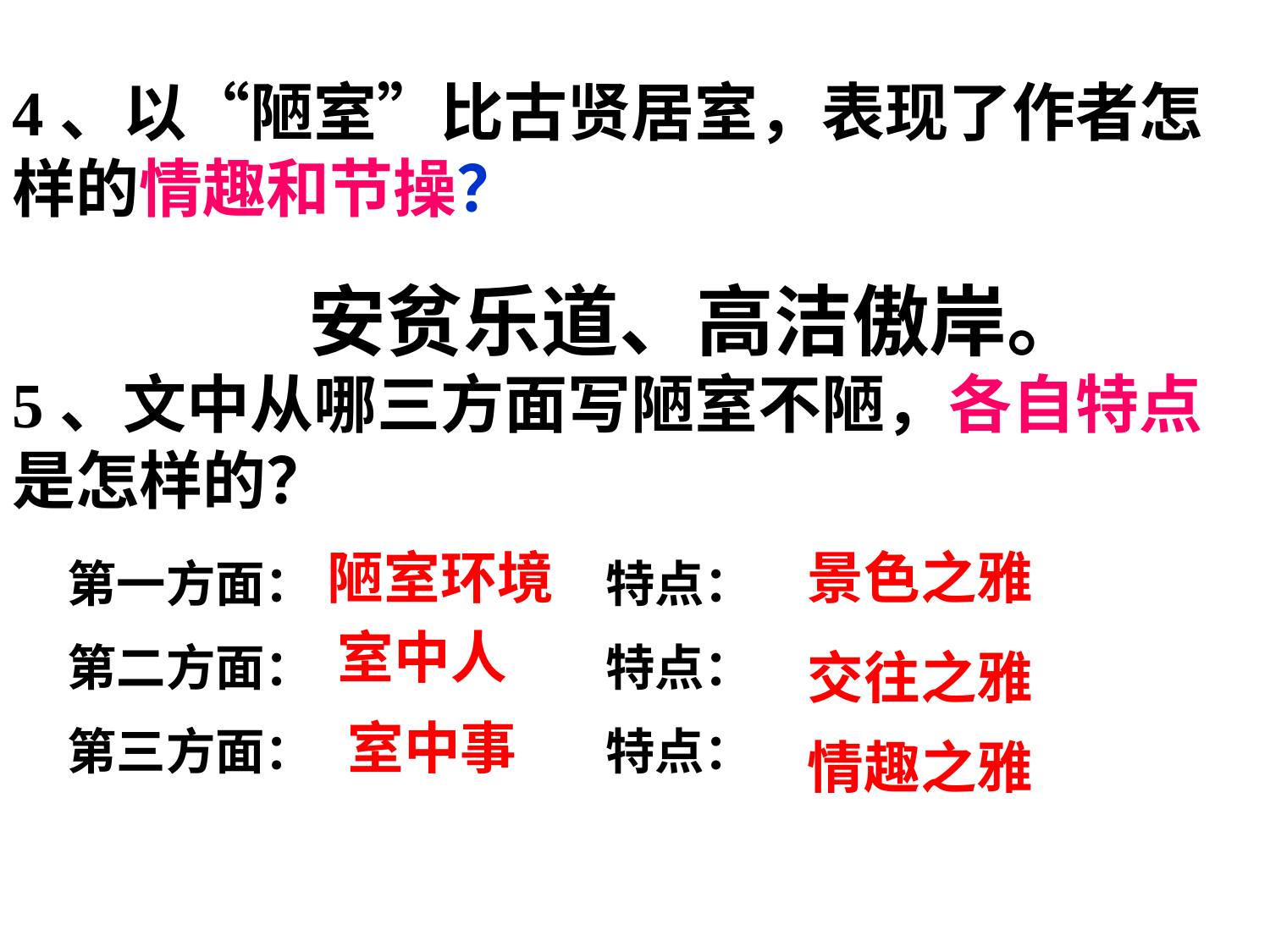

4、以“陋室”比古贤居室，表现了作者怎样的情趣和节操？

5、文中从哪三方面写陋室不陋，各自特点是怎样的？
安贫乐道、高洁傲岸。
陋室环境
景色之雅
第一方面：                          特点：
第二方面：                          特点：
第三方面：                          特点：
室中人
交往之雅
室中事
情趣之雅